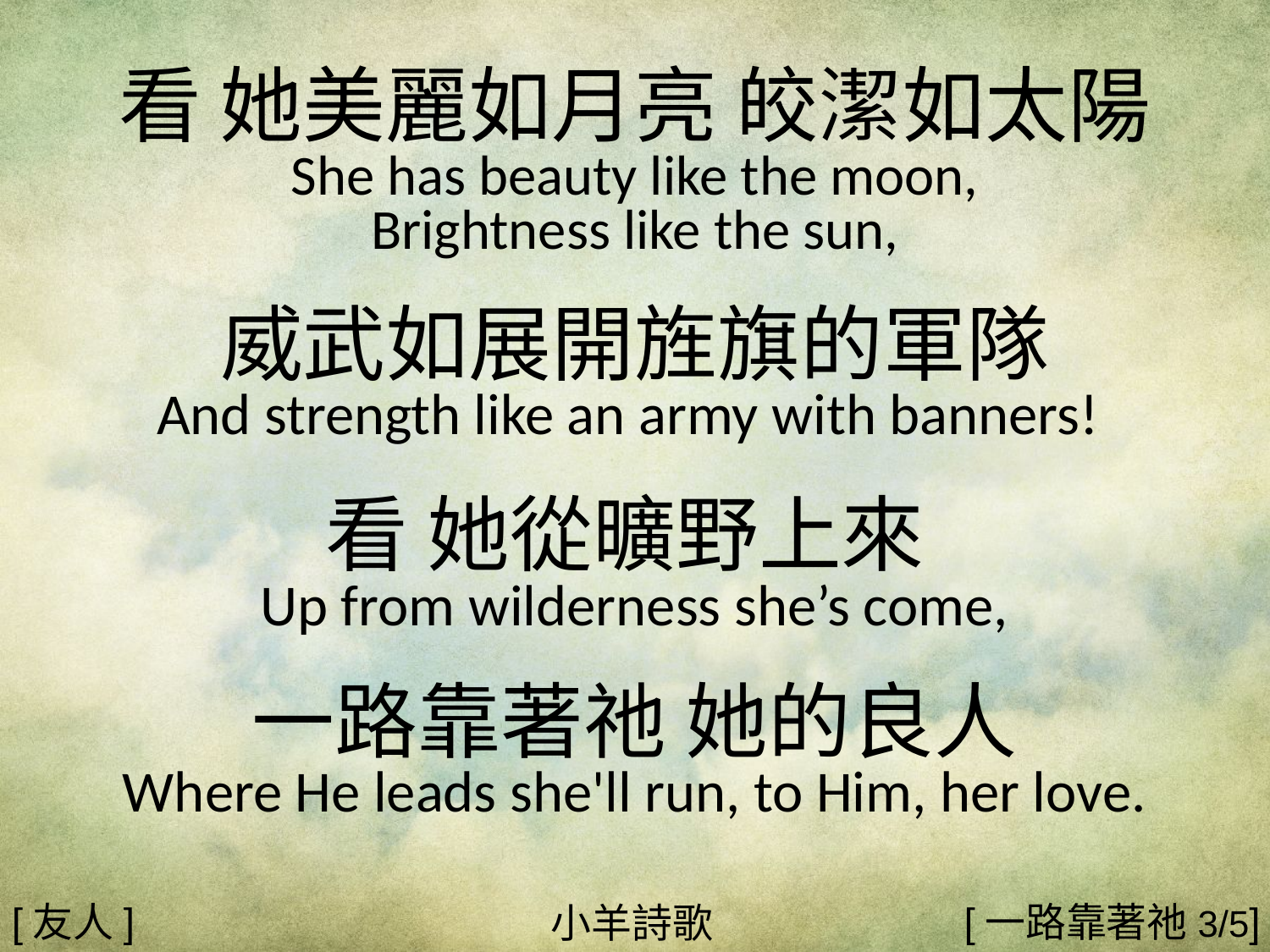

看 她美麗如月亮 皎潔如太陽
She has beauty like the moon,
Brightness like the sun,

威武如展開旌旗的軍隊
And strength like an army with banners!

看 她從曠野上來
Up from wilderness she’s come,

一路靠著祂 她的良人
Where He leads she'll run, to Him, her love.
#

[友人]
[一路靠著祂3/5]
小羊詩歌